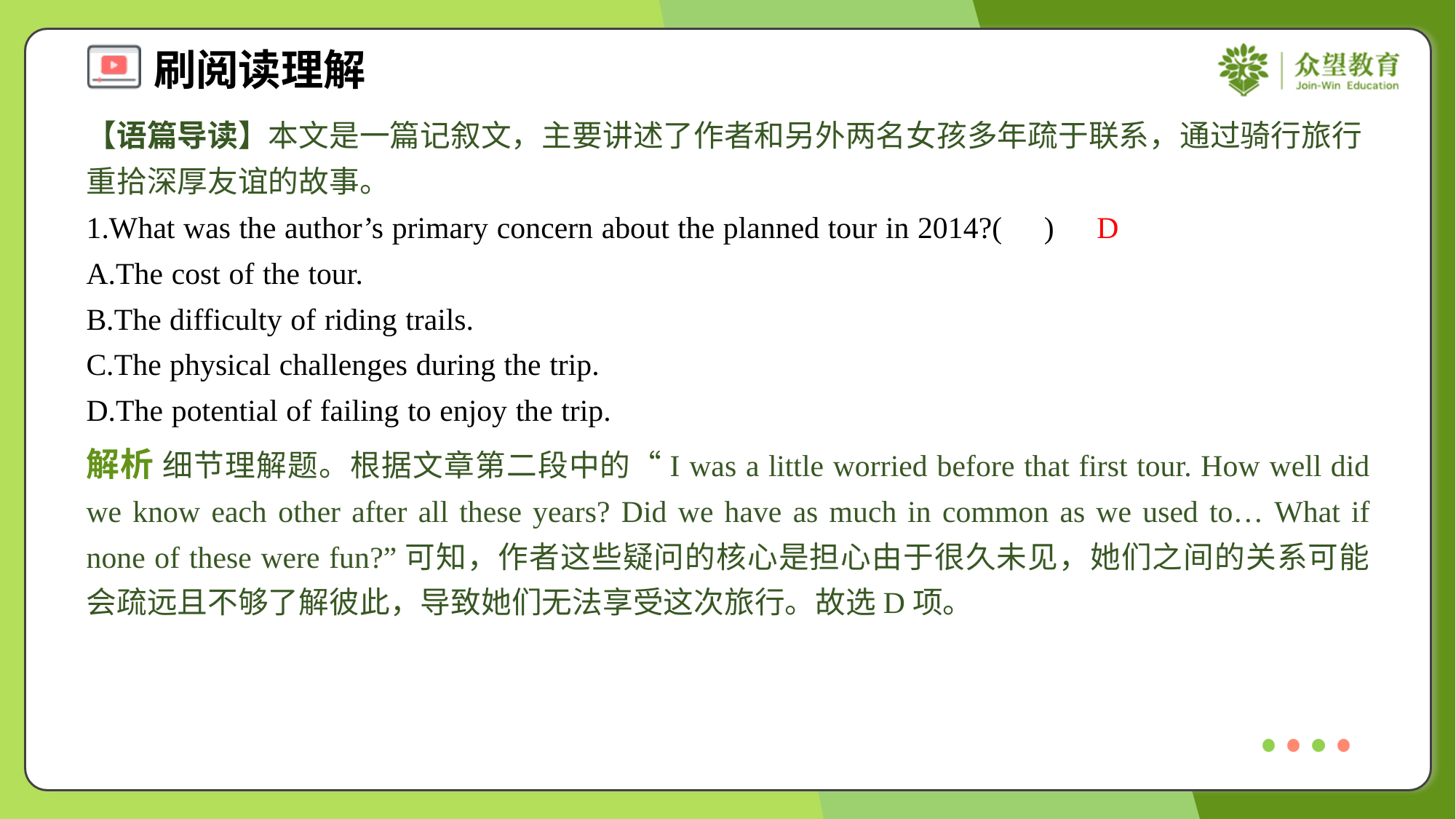

【语篇导读】本文是一篇记叙文，主要讲述了作者和另外两名女孩多年疏于联系，通过骑行旅行重拾深厚友谊的故事。
1.What was the author’s primary concern about the planned tour in 2014?(     )
D
A.The cost of the tour.
B.The difficulty of riding trails.
C.The physical challenges during the trip.
D.The potential of failing to enjoy the trip.
解析 细节理解题。根据文章第二段中的“I was a little worried before that first tour. How well did we know each other after all these years? Did we have as much in common as we used to… What if none of these were fun?”可知，作者这些疑问的核心是担心由于很久未见，她们之间的关系可能会疏远且不够了解彼此，导致她们无法享受这次旅行。故选D项。